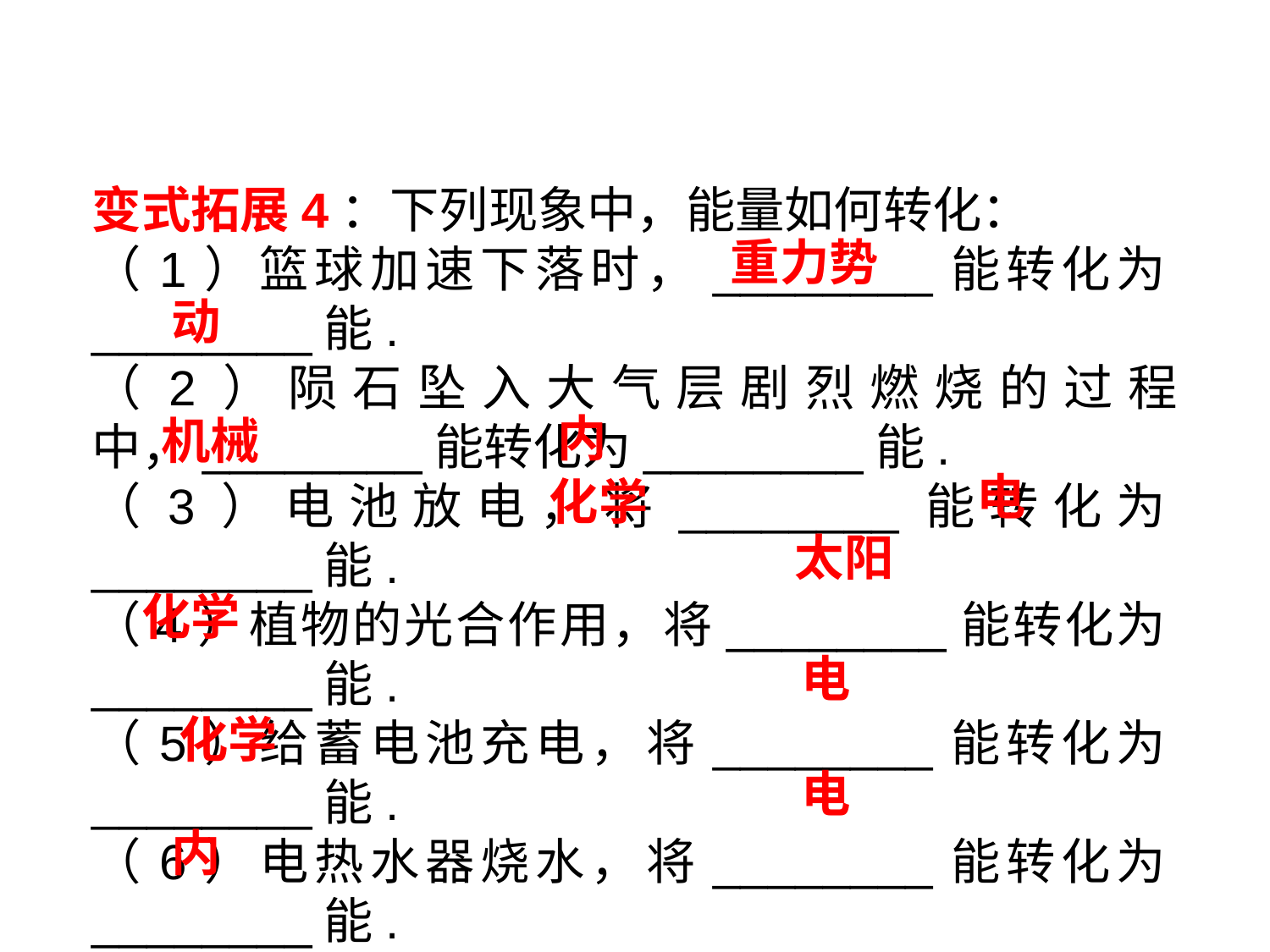

变式拓展4：下列现象中，能量如何转化：
（1）篮球加速下落时，________能转化为________能.
（2）陨石坠入大气层剧烈燃烧的过程中，________能转化为________能.
（3）电池放电，将________能转化为________能.
（4）植物的光合作用，将________能转化为________能.
（5）给蓄电池充电，将________能转化为________能.
（6）电热水器烧水，将________能转化为________能.
重力势
动
内
机械
电
化学
太阳
化学
电
 化学
电
内